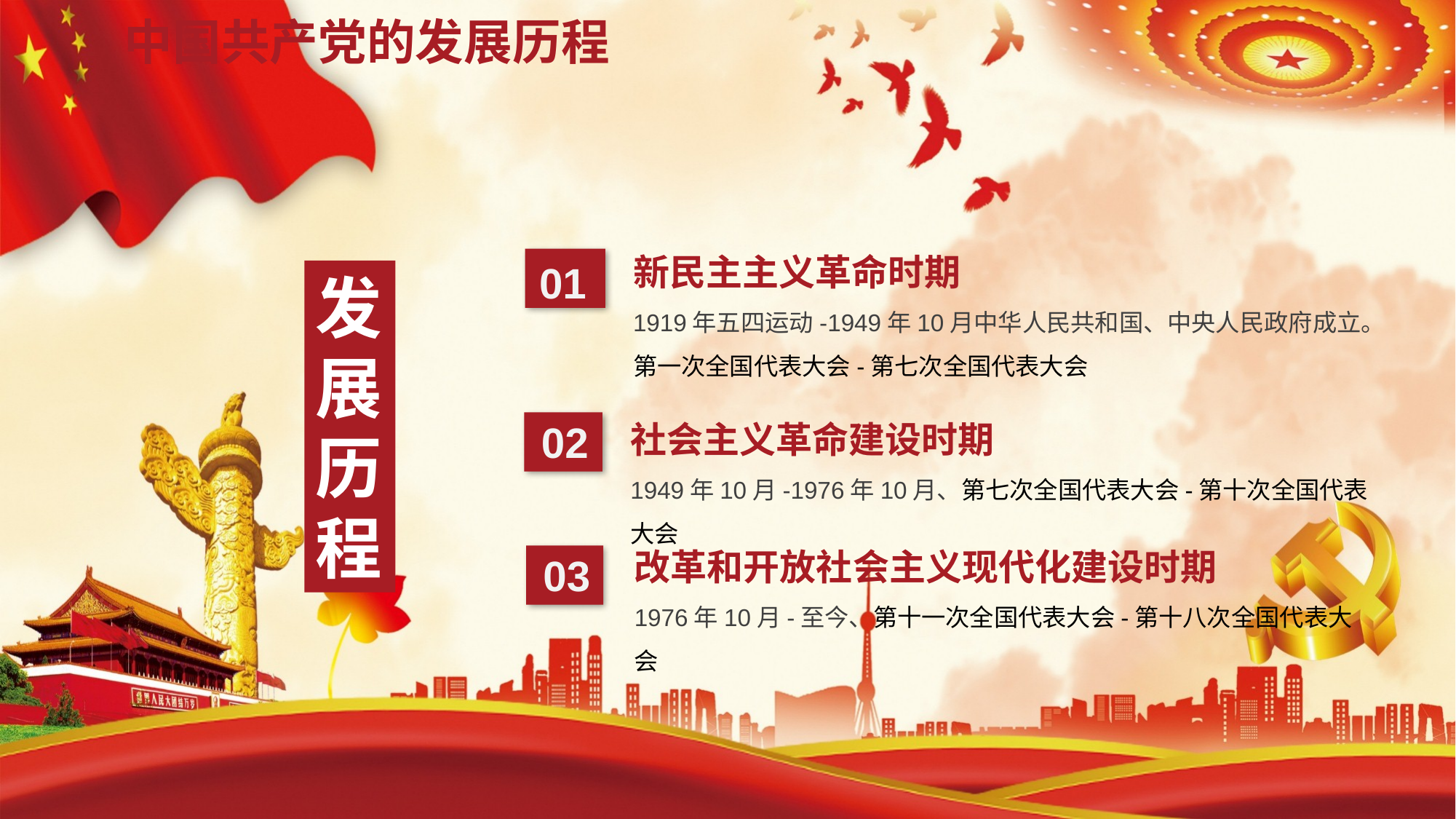

# 中国共产党的发展历程
新民主主义革命时期
1919年五四运动-1949年10月中华人民共和国、中央人民政府成立。第一次全国代表大会-第七次全国代表大会

01
发展历程
社会主义革命建设时期
1949年10月-1976年10月、第七次全国代表大会-第十次全国代表大会
02

改革和开放社会主义现代化建设时期
1976年10月-至今、第十一次全国代表大会-第十八次全国代表大会
03